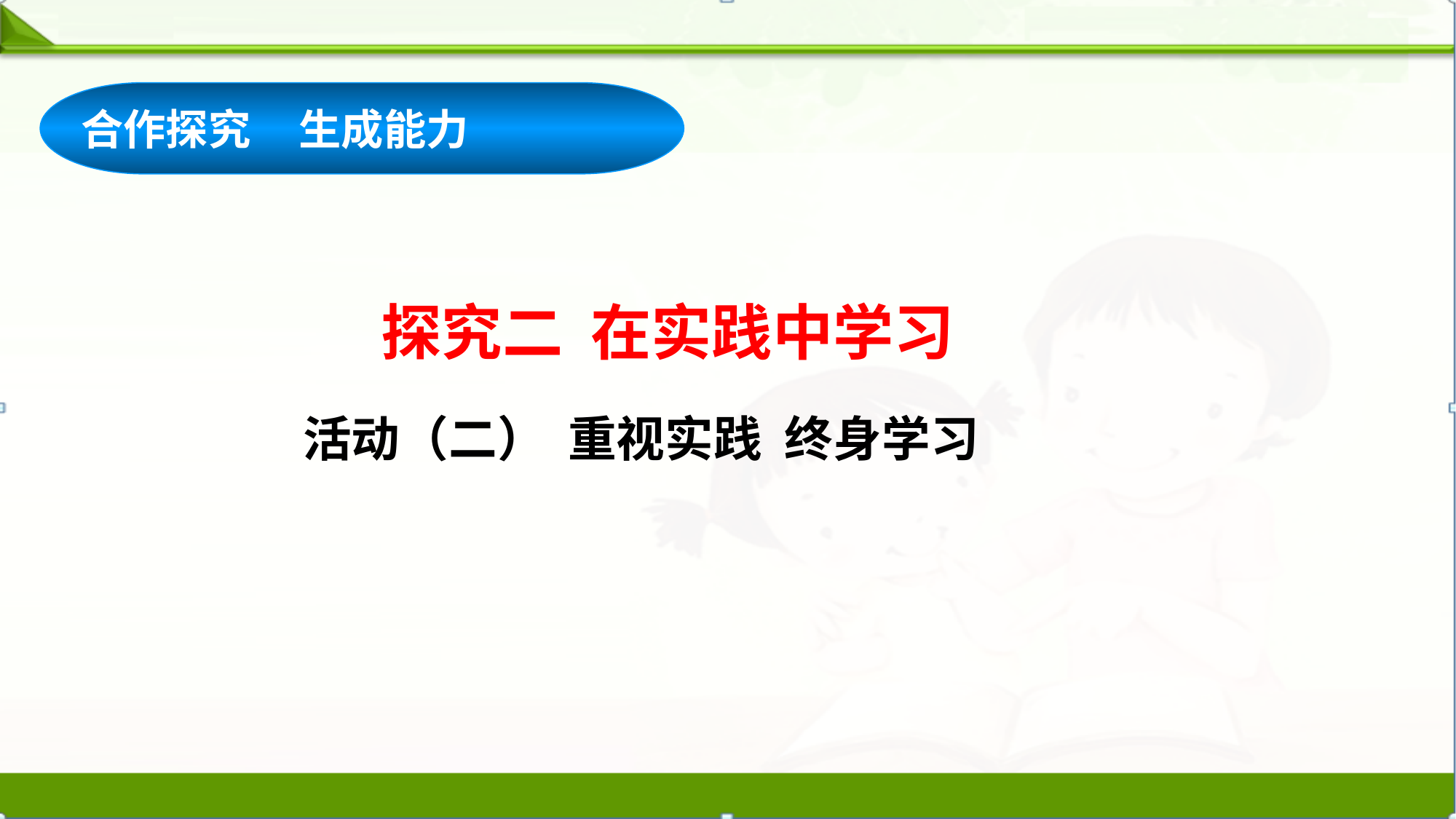

合作探究     生成能力
探究二  在实践中学习
活动（二）  重视实践  终身学习